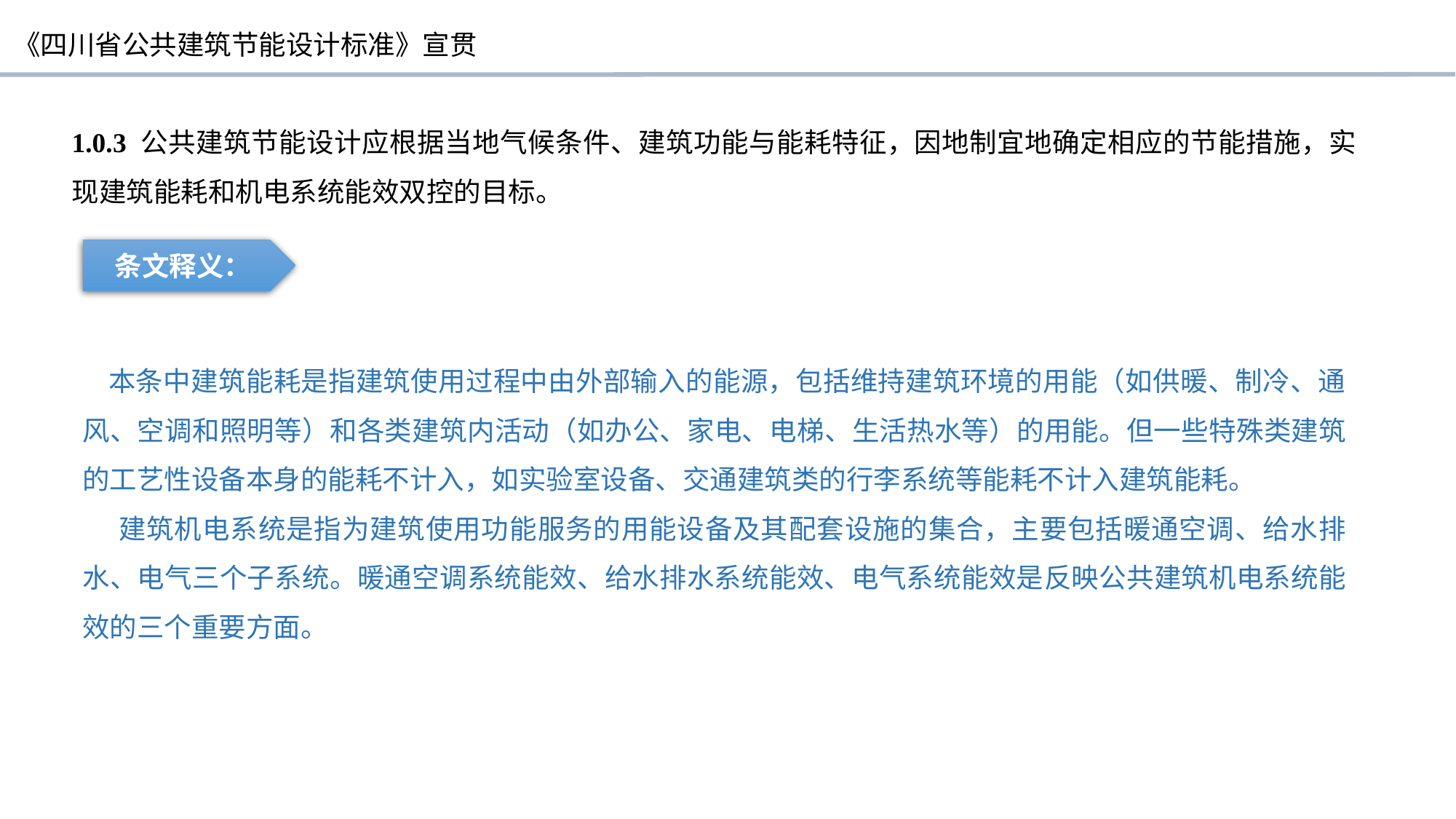

1.0.3 公共建筑节能设计应根据当地气候条件、建筑功能与能耗特征，因地制宜地确定相应的节能措施，实现建筑能耗和机电系统能效双控的目标。
条文释义：
   本条中建筑能耗是指建筑使用过程中由外部输入的能源，包括维持建筑环境的用能（如供暖、制冷、通风、空调和照明等）和各类建筑内活动（如办公、家电、电梯、生活热水等）的用能。但一些特殊类建筑的工艺性设备本身的能耗不计入，如实验室设备、交通建筑类的行李系统等能耗不计入建筑能耗。
建筑机电系统是指为建筑使用功能服务的用能设备及其配套设施的集合，主要包括暖通空调、给水排水、电气三个子系统。暖通空调系统能效、给水排水系统能效、电气系统能效是反映公共建筑机电系统能效的三个重要方面。